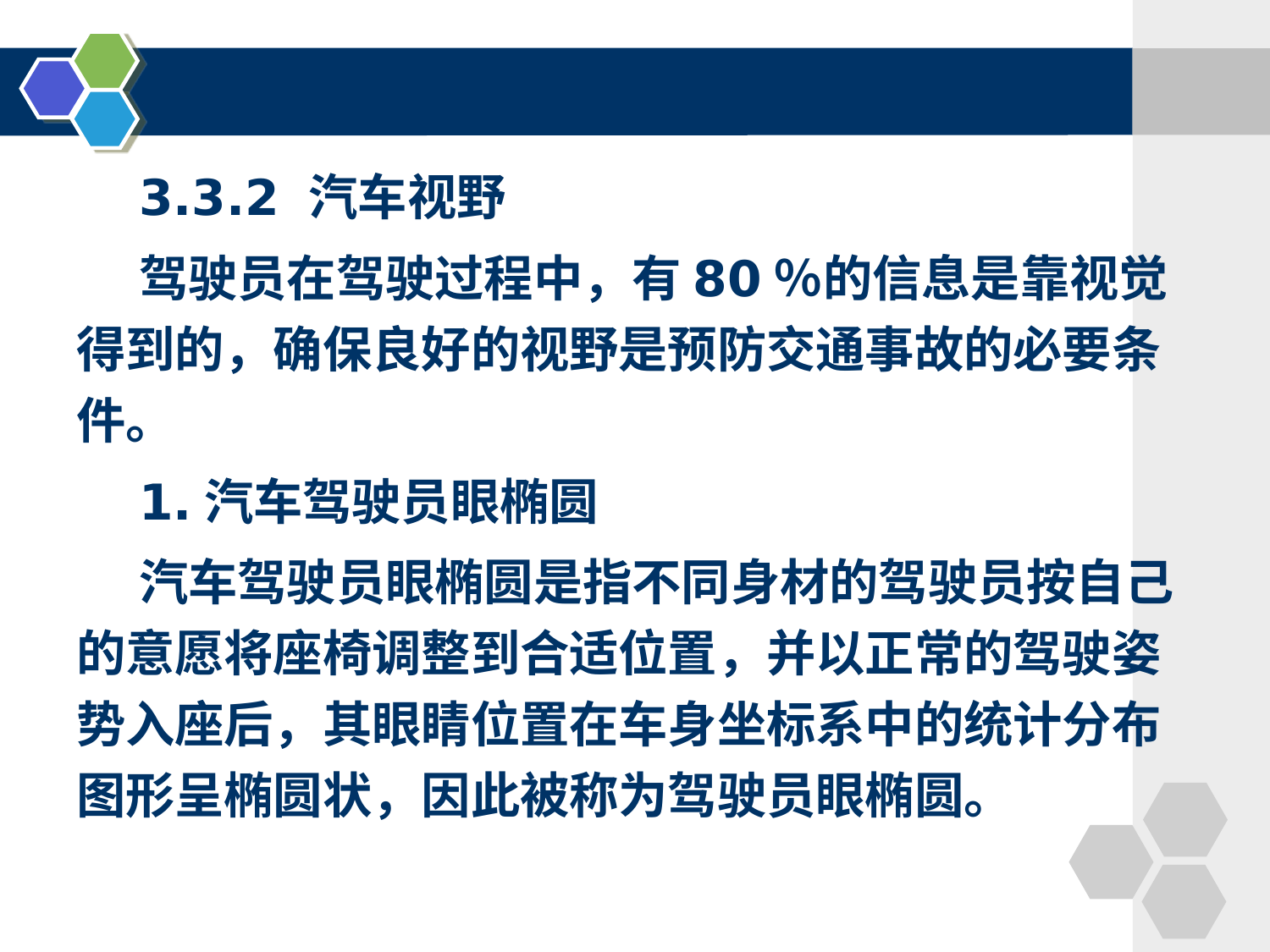

3.3.2 汽车视野
驾驶员在驾驶过程中，有80％的信息是靠视觉得到的，确保良好的视野是预防交通事故的必要条件。
1.汽车驾驶员眼椭圆
汽车驾驶员眼椭圆是指不同身材的驾驶员按自己的意愿将座椅调整到合适位置，并以正常的驾驶姿势入座后，其眼睛位置在车身坐标系中的统计分布图形呈椭圆状，因此被称为驾驶员眼椭圆。